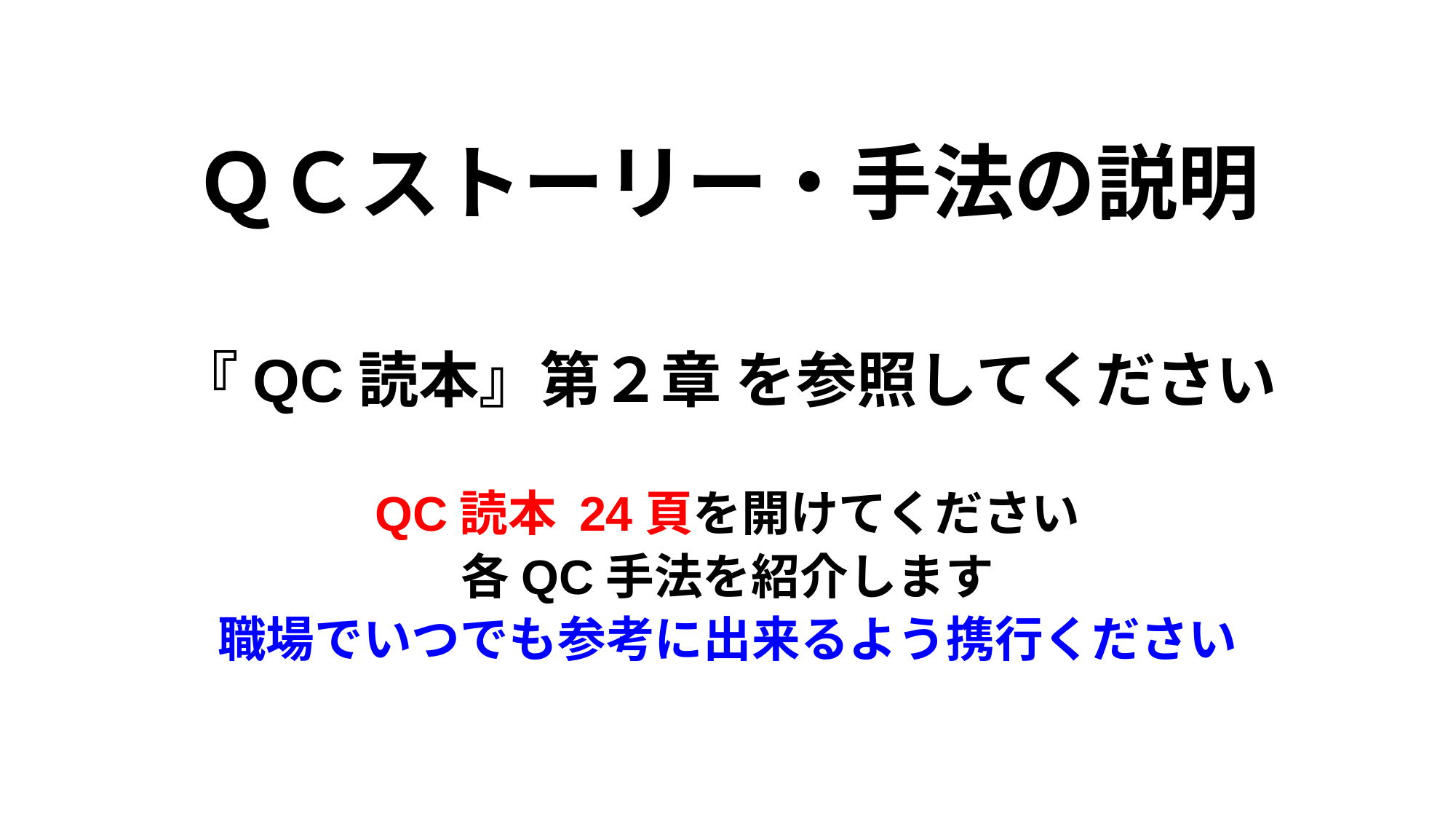

ＱＣストーリー・手法の説明

『QC読本』第２章 を参照してください

QC読本 24頁を開けてください
各QC手法を紹介します
職場でいつでも参考に出来るよう携行ください